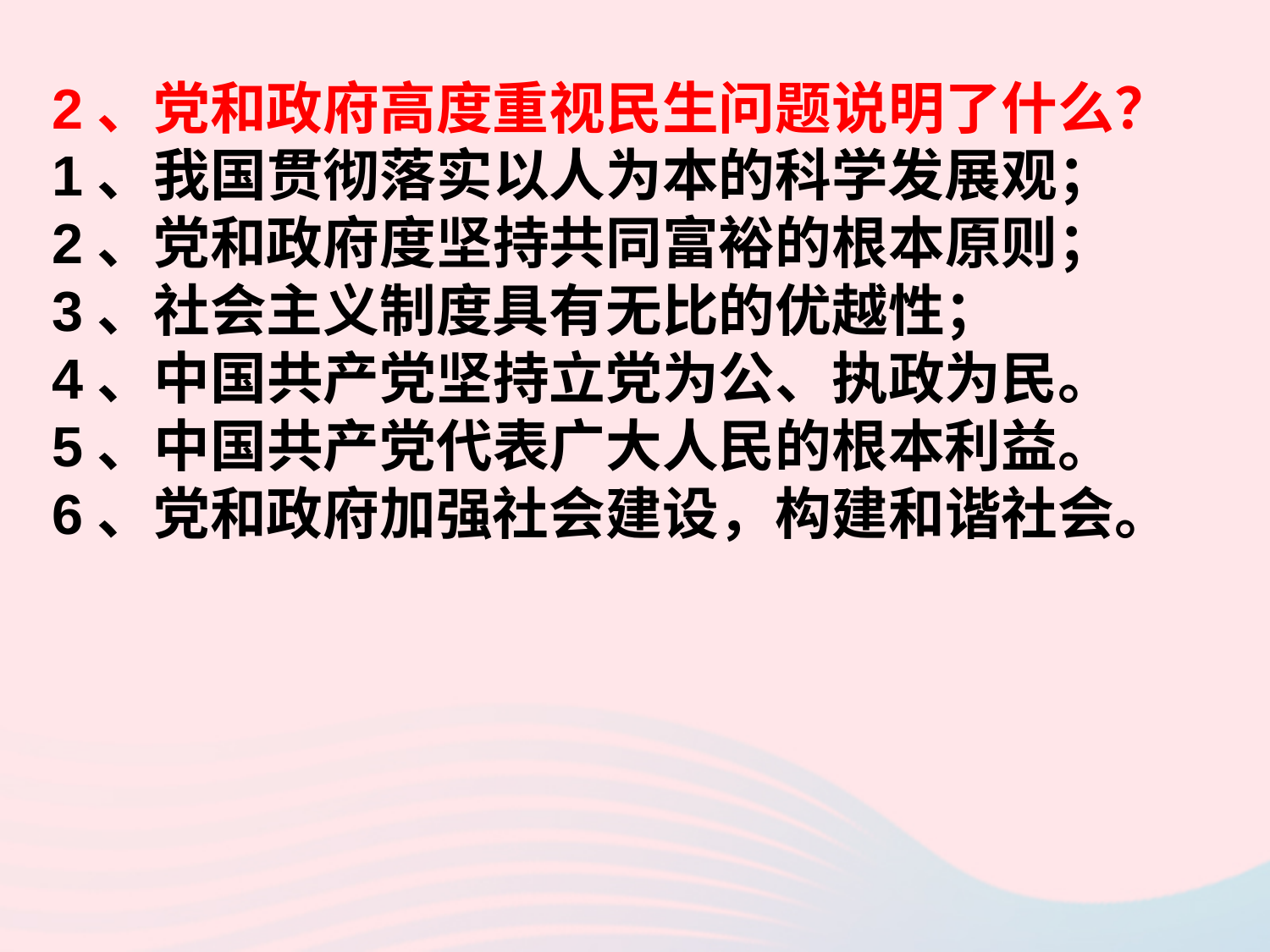

2、党和政府高度重视民生问题说明了什么？
1、我国贯彻落实以人为本的科学发展观；
2、党和政府度坚持共同富裕的根本原则；
3、社会主义制度具有无比的优越性；
4、中国共产党坚持立党为公、执政为民。
5、中国共产党代表广大人民的根本利益。
6、党和政府加强社会建设，构建和谐社会。